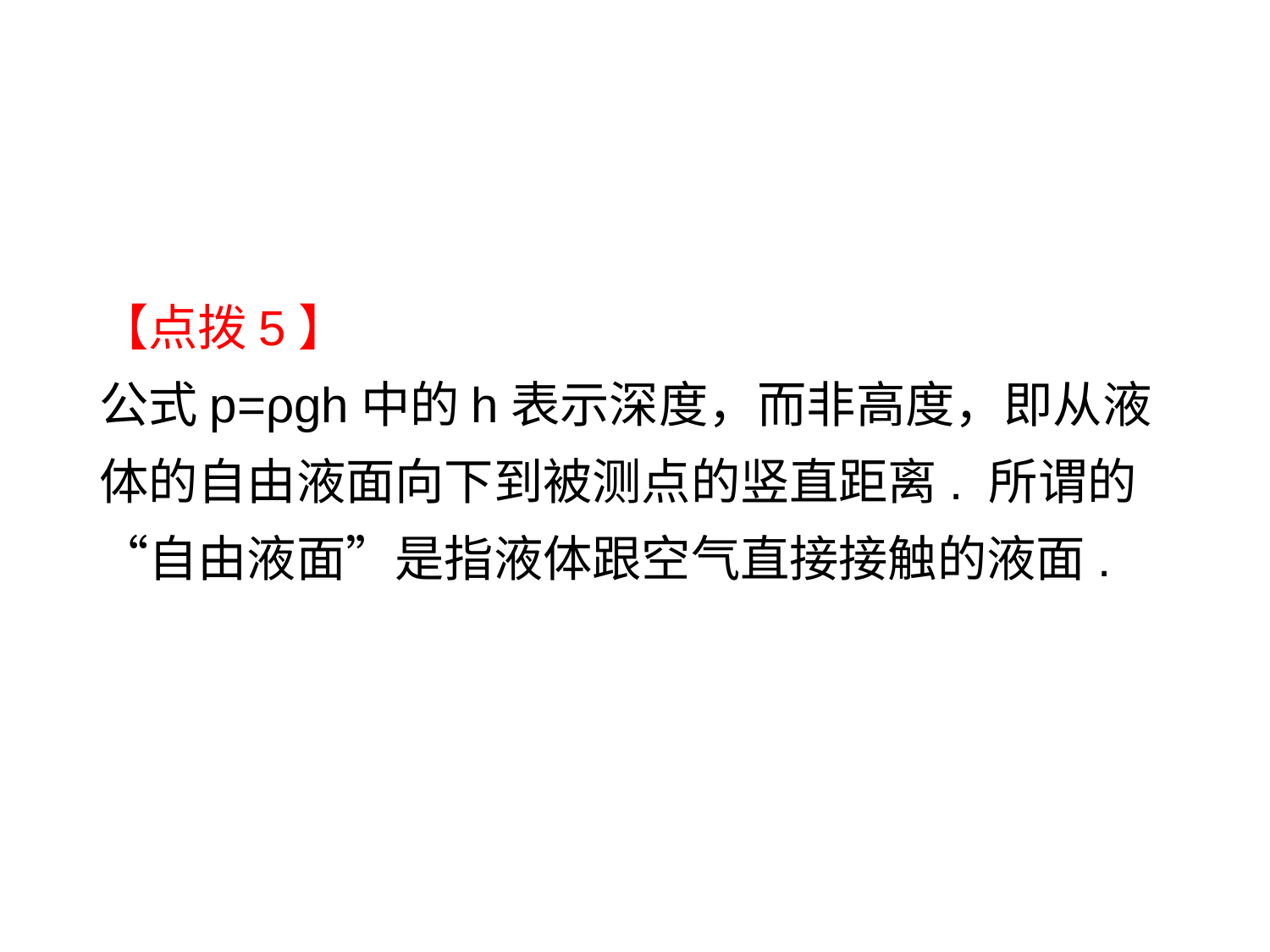

【点拨5】
公式p=ρgh中的h表示深度，而非高度，即从液体的自由液面向下到被测点的竖直距离. 所谓的“自由液面”是指液体跟空气直接接触的液面.